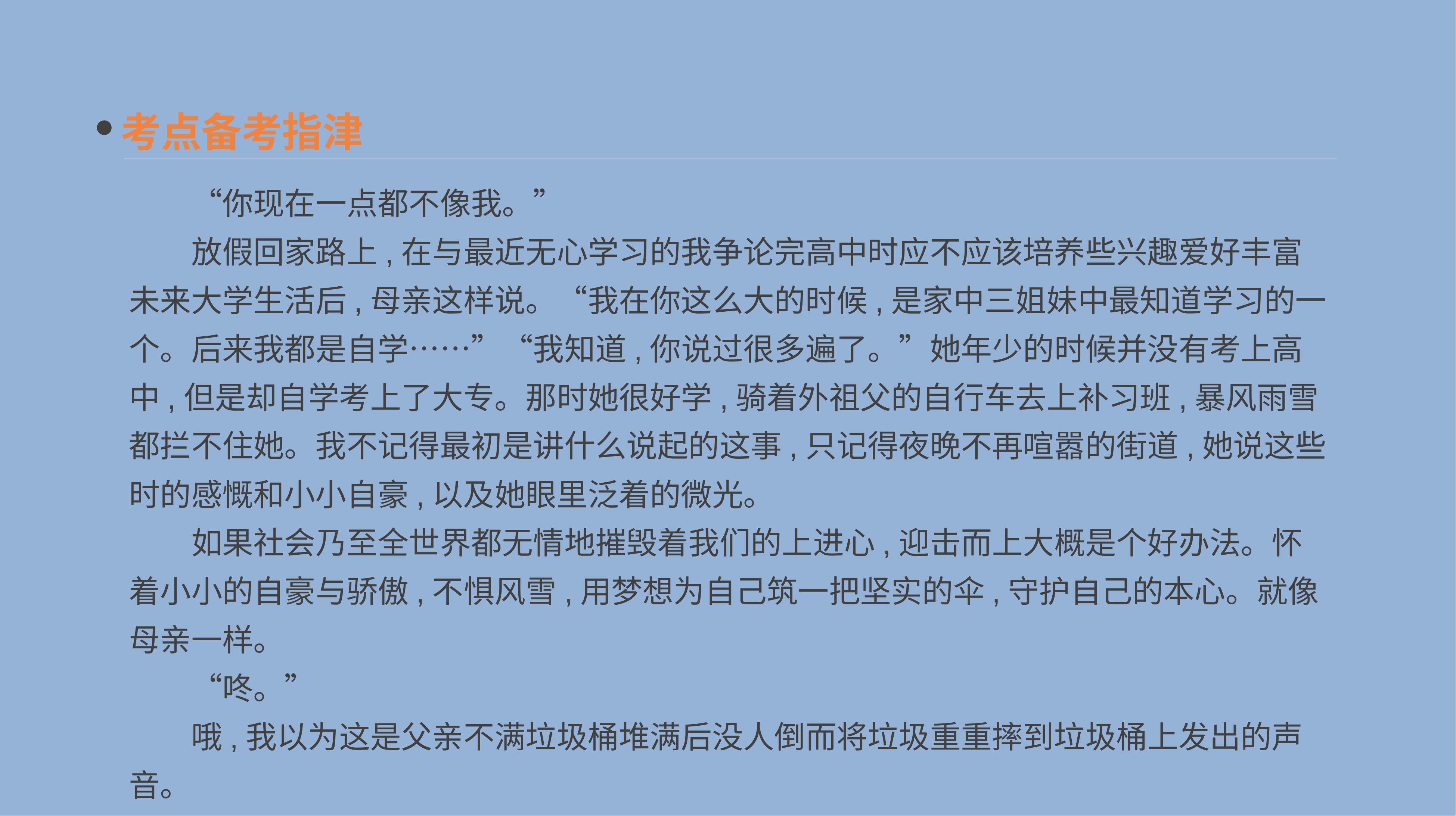

考点备考指津

　　“你现在一点都不像我。”
　　放假回家路上,在与最近无心学习的我争论完高中时应不应该培养些兴趣爱好丰富未来大学生活后,母亲这样说。“我在你这么大的时候,是家中三姐妹中最知道学习的一个。后来我都是自学……”“我知道,你说过很多遍了。”她年少的时候并没有考上高中,但是却自学考上了大专。那时她很好学,骑着外祖父的自行车去上补习班,暴风雨雪都拦不住她。我不记得最初是讲什么说起的这事,只记得夜晚不再喧嚣的街道,她说这些时的感慨和小小自豪,以及她眼里泛着的微光。
　　如果社会乃至全世界都无情地摧毁着我们的上进心,迎击而上大概是个好办法。怀着小小的自豪与骄傲,不惧风雪,用梦想为自己筑一把坚实的伞,守护自己的本心。就像母亲一样。
　　“咚。”
　　哦,我以为这是父亲不满垃圾桶堆满后没人倒而将垃圾重重摔到垃圾桶上发出的声音。